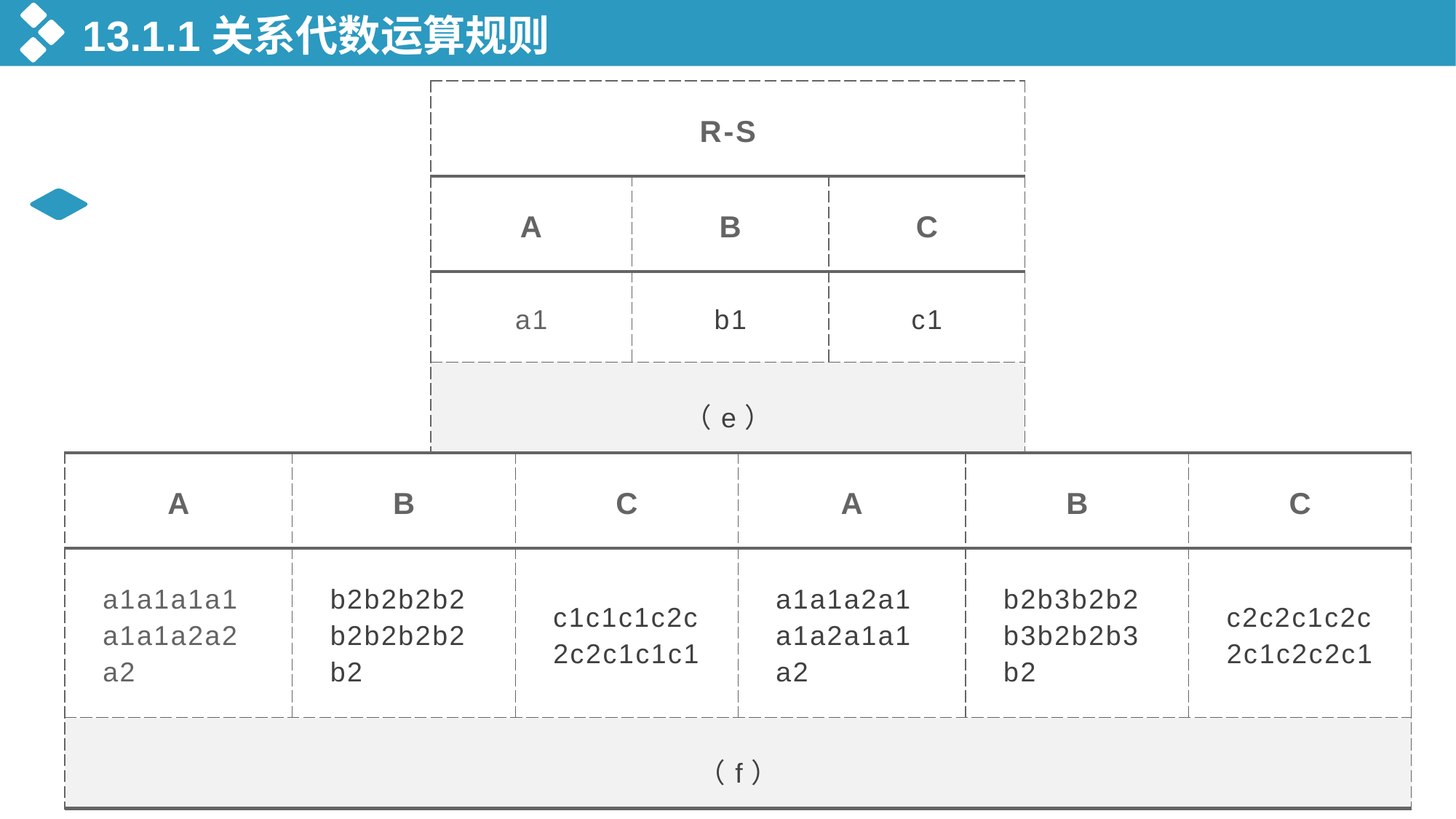

13.1.1关系代数运算规则
| R-S |  |  |
| --- | --- | --- |
| A | B | C |
| a1 | b1 | c1 |
| （e） |  |  |

| A | B | C | A | B | C |
| --- | --- | --- | --- | --- | --- |
| a1a1a1a1a1a1a2a2a2 | b2b2b2b2b2b2b2b2b2 | c1c1c1c2c2c2c1c1c1 | a1a1a2a1a1a2a1a1a2 | b2b3b2b2b3b2b2b3b2 | c2c2c1c2c2c1c2c2c1 |
| （f） |  |  |  |  |  |